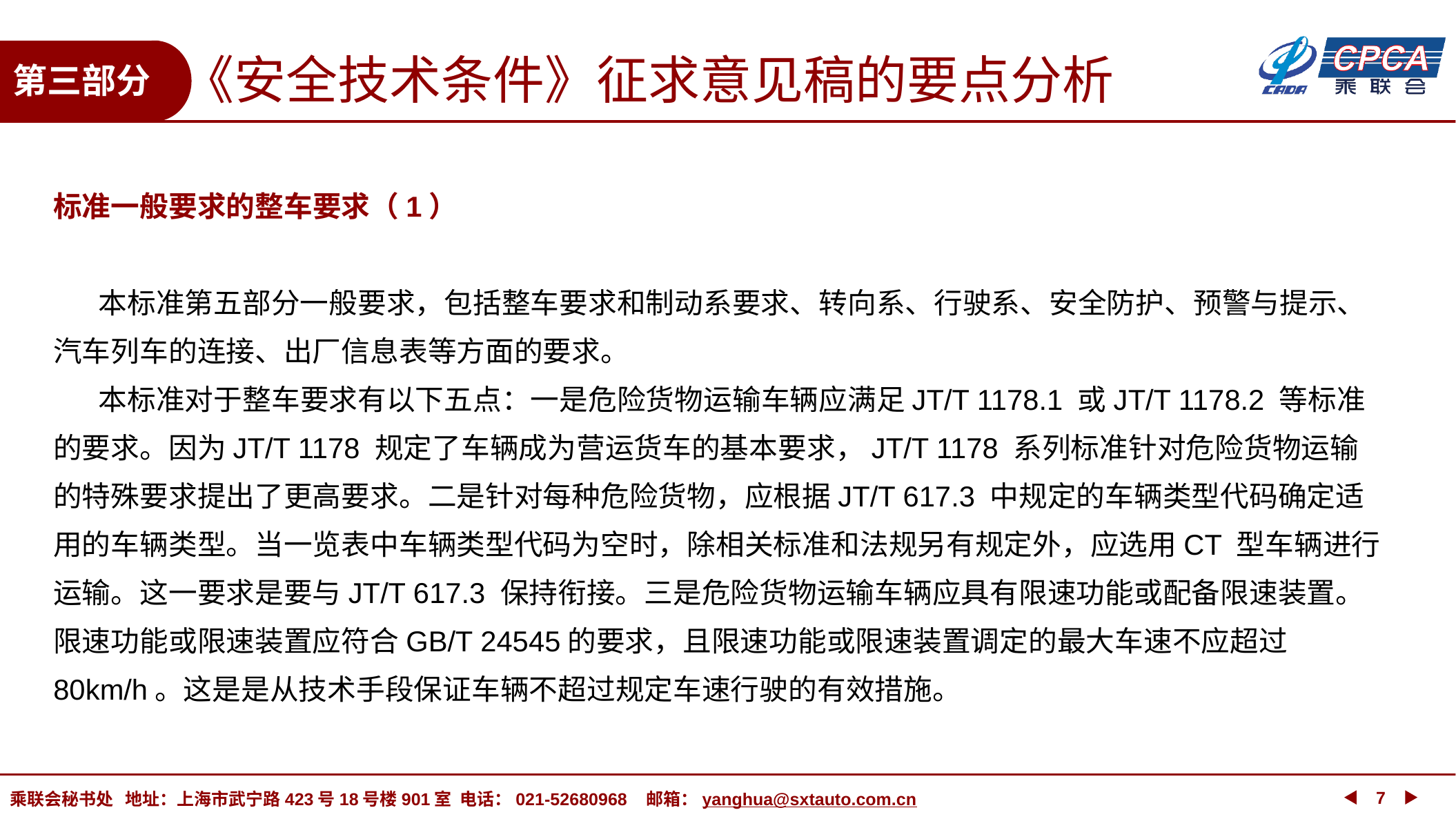

《安全技术条件》征求意见稿的要点分析
第三部分
标准一般要求的整车要求（1）

      本标准第五部分一般要求，包括整车要求和制动系要求、转向系、行驶系、安全防护、预警与提示、汽车列车的连接、出厂信息表等方面的要求。
      本标准对于整车要求有以下五点：一是危险货物运输车辆应满足JT/T 1178.1 或JT/T 1178.2 等标准的要求。因为JT/T 1178 规定了车辆成为营运货车的基本要求，JT/T 1178 系列标准针对危险货物运输的特殊要求提出了更高要求。二是针对每种危险货物，应根据JT/T 617.3 中规定的车辆类型代码确定适用的车辆类型。当一览表中车辆类型代码为空时，除相关标准和法规另有规定外，应选用CT 型车辆进行运输。这一要求是要与JT/T 617.3 保持衔接。三是危险货物运输车辆应具有限速功能或配备限速装置。限速功能或限速装置应符合GB/T 24545的要求，且限速功能或限速装置调定的最大车速不应超过80km/h。这是是从技术手段保证车辆不超过规定车速行驶的有效措施。